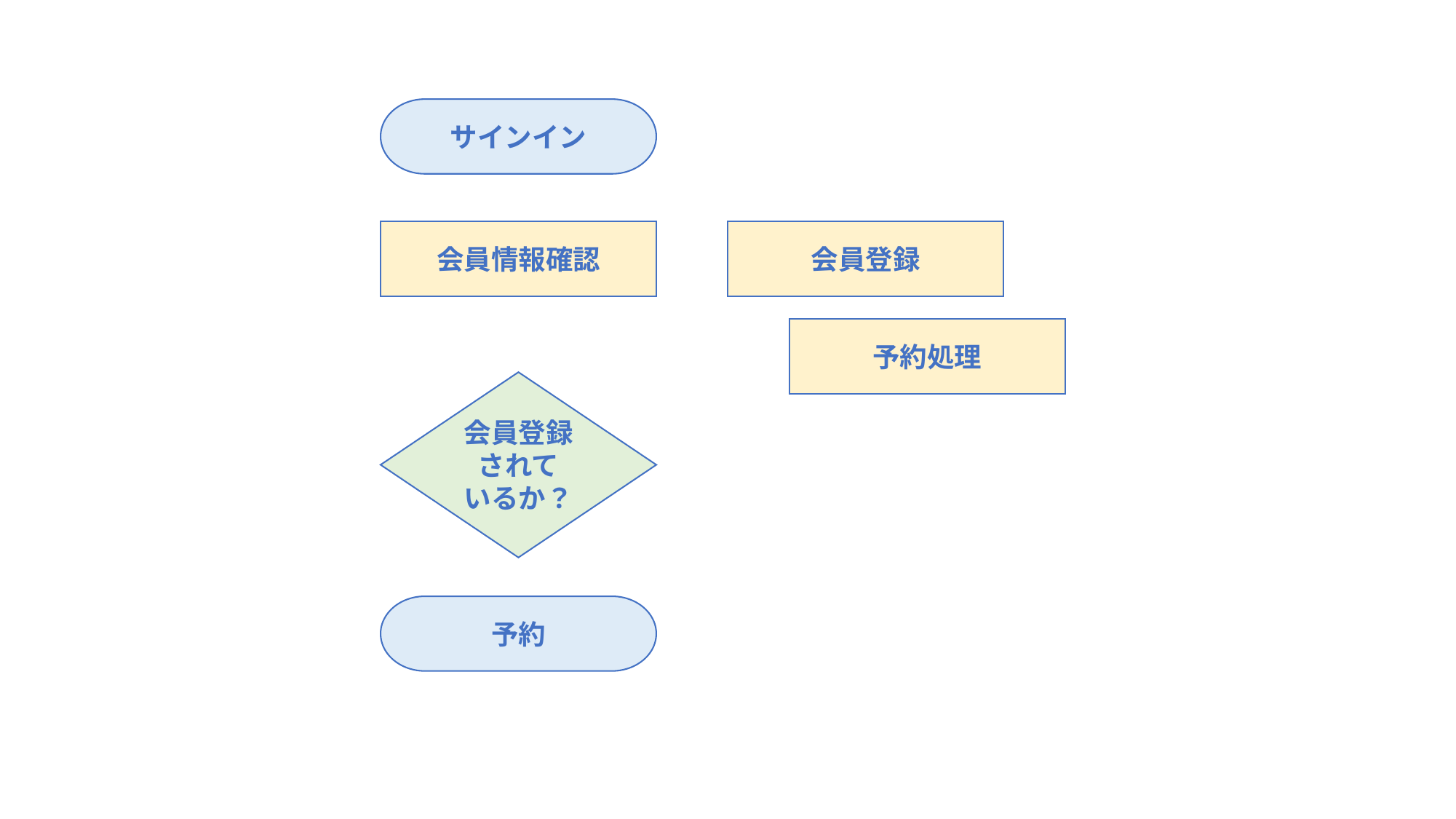

サインイン
会員情報確認
会員登録
予約処理
会員登録
されて
いるか？
予約